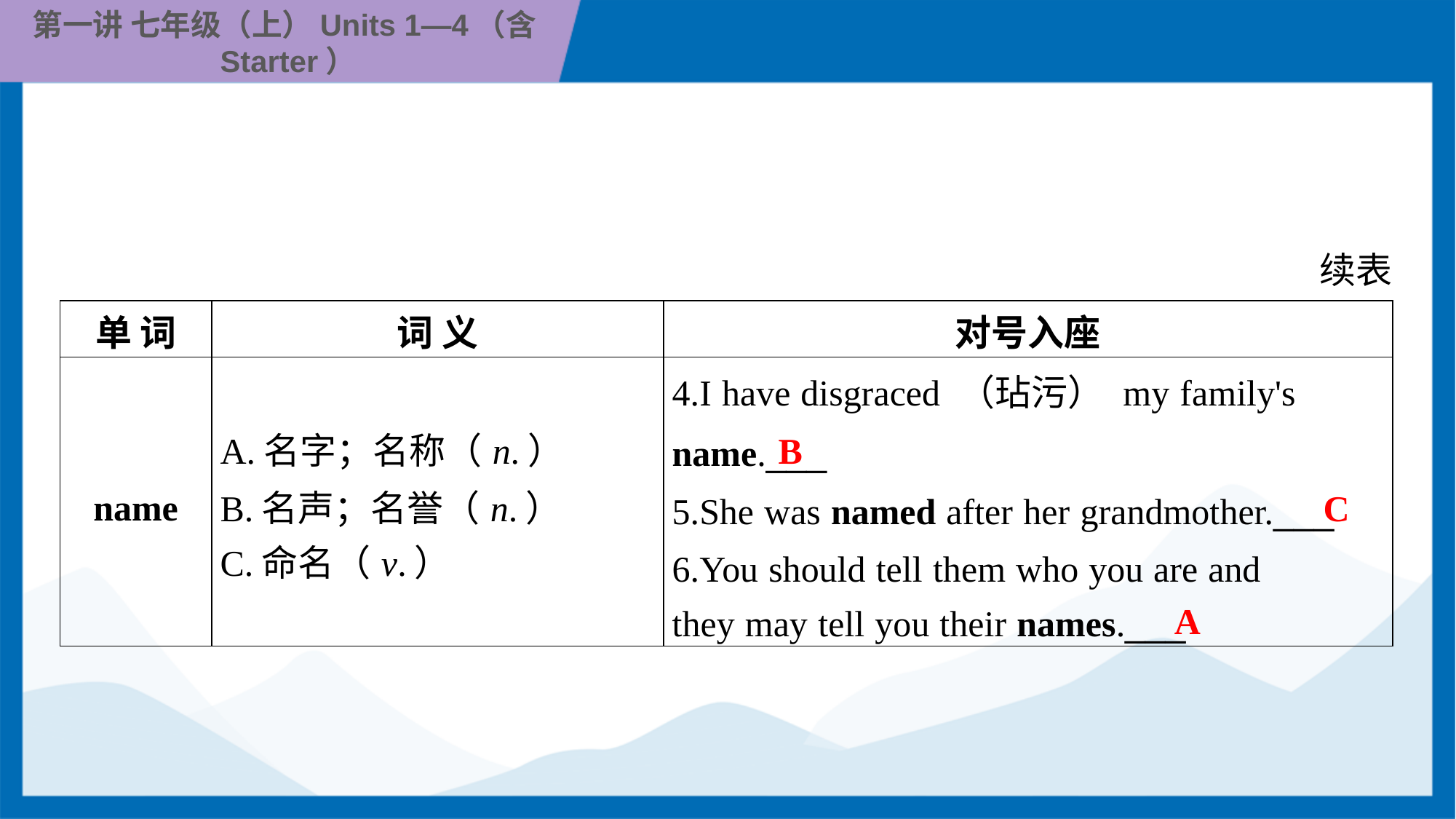

续表
| 单 词 | 词 义 | 对号入座 |
| --- | --- | --- |
| name | A.名字；名称（n.） B.名声；名誉（n.） C.命名（v.） | 4.I have disgraced （玷污） my family's name.\_\_\_ 5.She was named after her grandmother.\_\_\_ 6.You should tell them who you are and they may tell you their names.\_\_\_ |
B
C
A